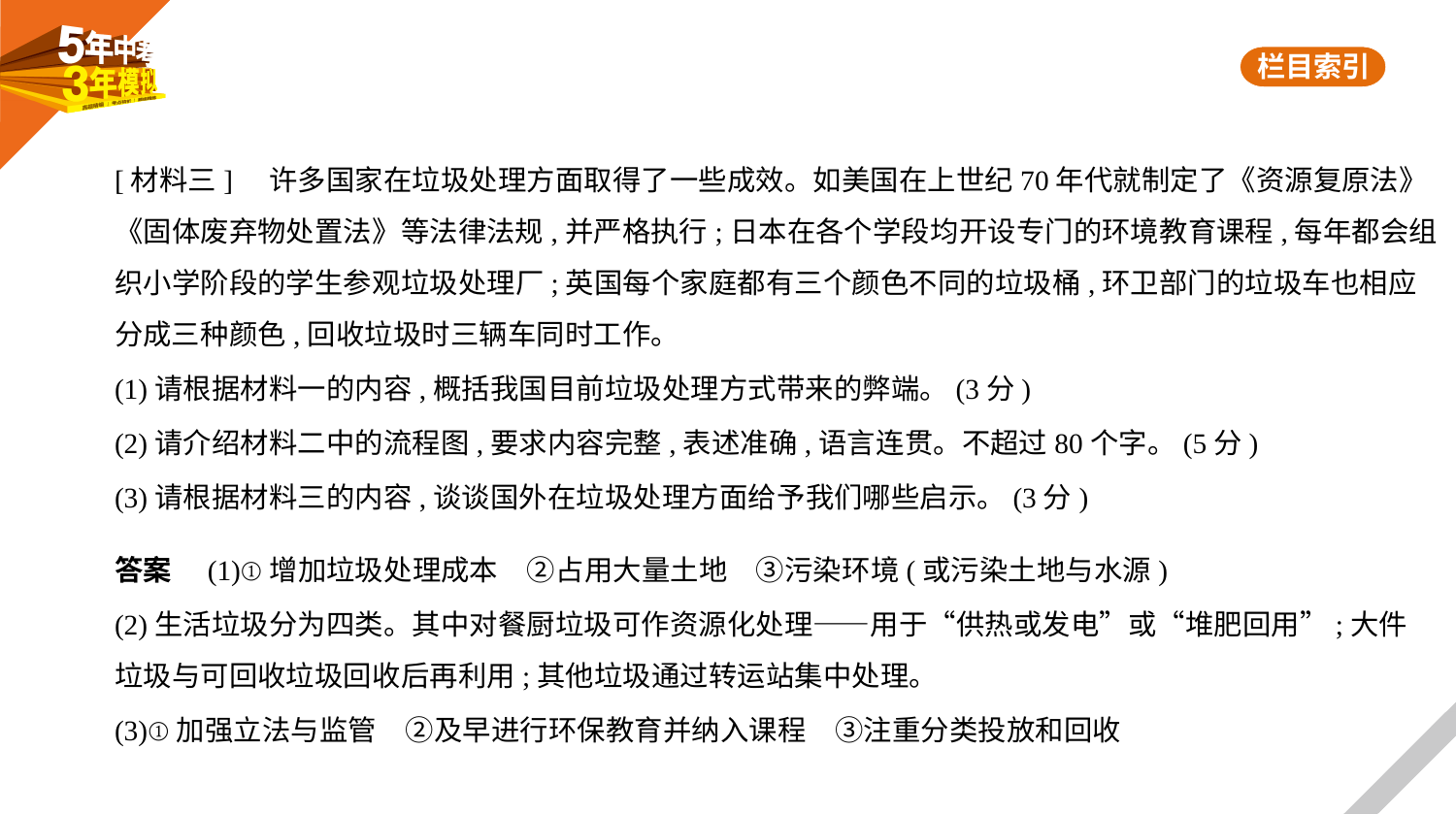

[材料三]    许多国家在垃圾处理方面取得了一些成效。如美国在上世纪70年代就制定了《资源复原法》
《固体废弃物处置法》等法律法规,并严格执行;日本在各个学段均开设专门的环境教育课程,每年都会组
织小学阶段的学生参观垃圾处理厂;英国每个家庭都有三个颜色不同的垃圾桶,环卫部门的垃圾车也相应
分成三种颜色,回收垃圾时三辆车同时工作。
(1)请根据材料一的内容,概括我国目前垃圾处理方式带来的弊端。(3分)
(2)请介绍材料二中的流程图,要求内容完整,表述准确,语言连贯。不超过80个字。(5分)
(3)请根据材料三的内容,谈谈国外在垃圾处理方面给予我们哪些启示。(3分)
答案　(1)①增加垃圾处理成本　②占用大量土地　③污染环境(或污染土地与水源)
(2)生活垃圾分为四类。其中对餐厨垃圾可作资源化处理——用于“供热或发电”或“堆肥回用”;大件
垃圾与可回收垃圾回收后再利用;其他垃圾通过转运站集中处理。
(3)①加强立法与监管　②及早进行环保教育并纳入课程　③注重分类投放和回收